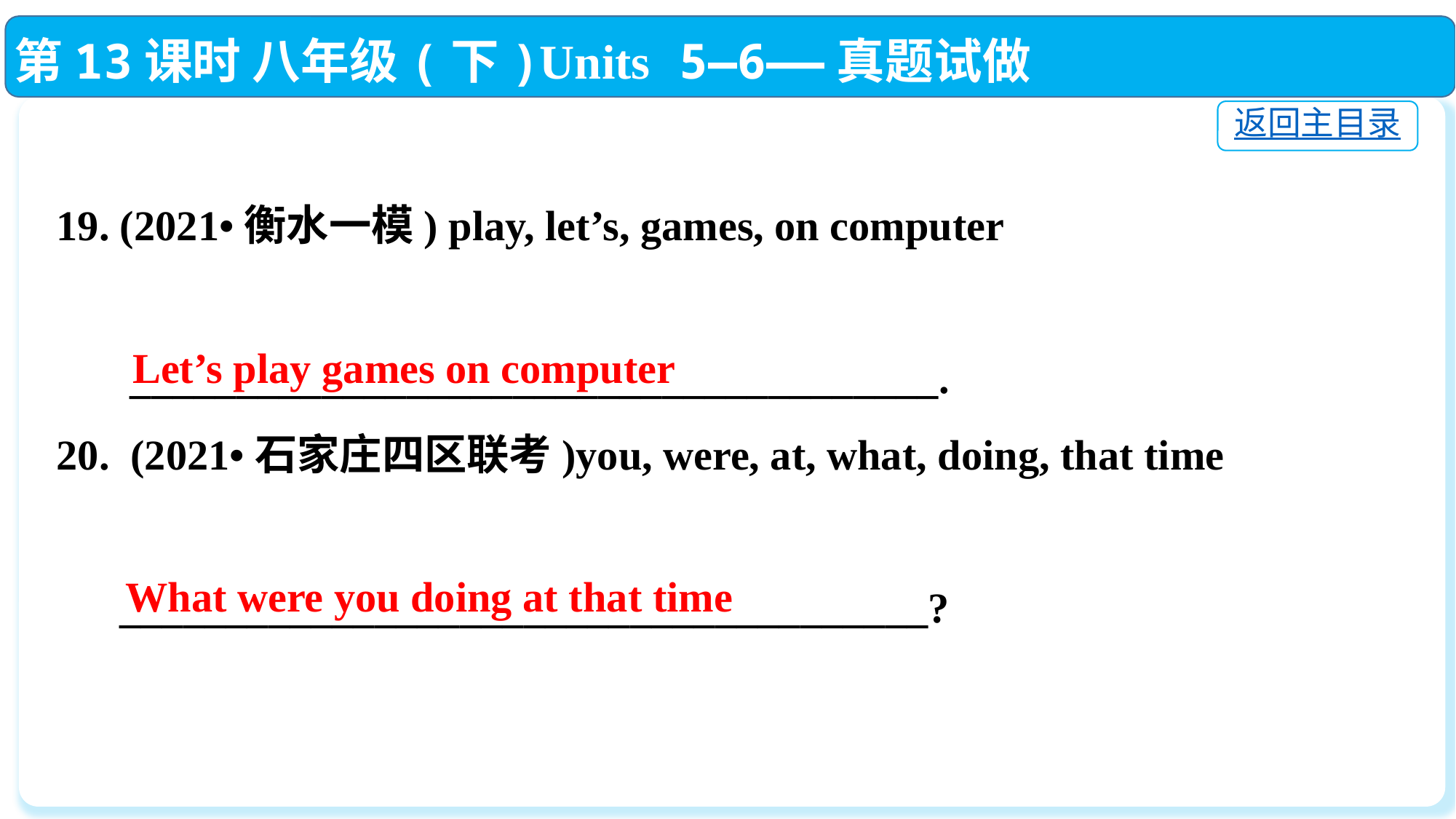

第13课时 八年级(下)Units 5—6——真题试做

返回主目录
19. (2021•衡水一模) play, let’s, games, on computer

       ______________________________________.
20.  (2021•石家庄四区联考)you, were, at, what, doing, that time

      ______________________________________?
Let’s play games on computer
What were you doing at that time